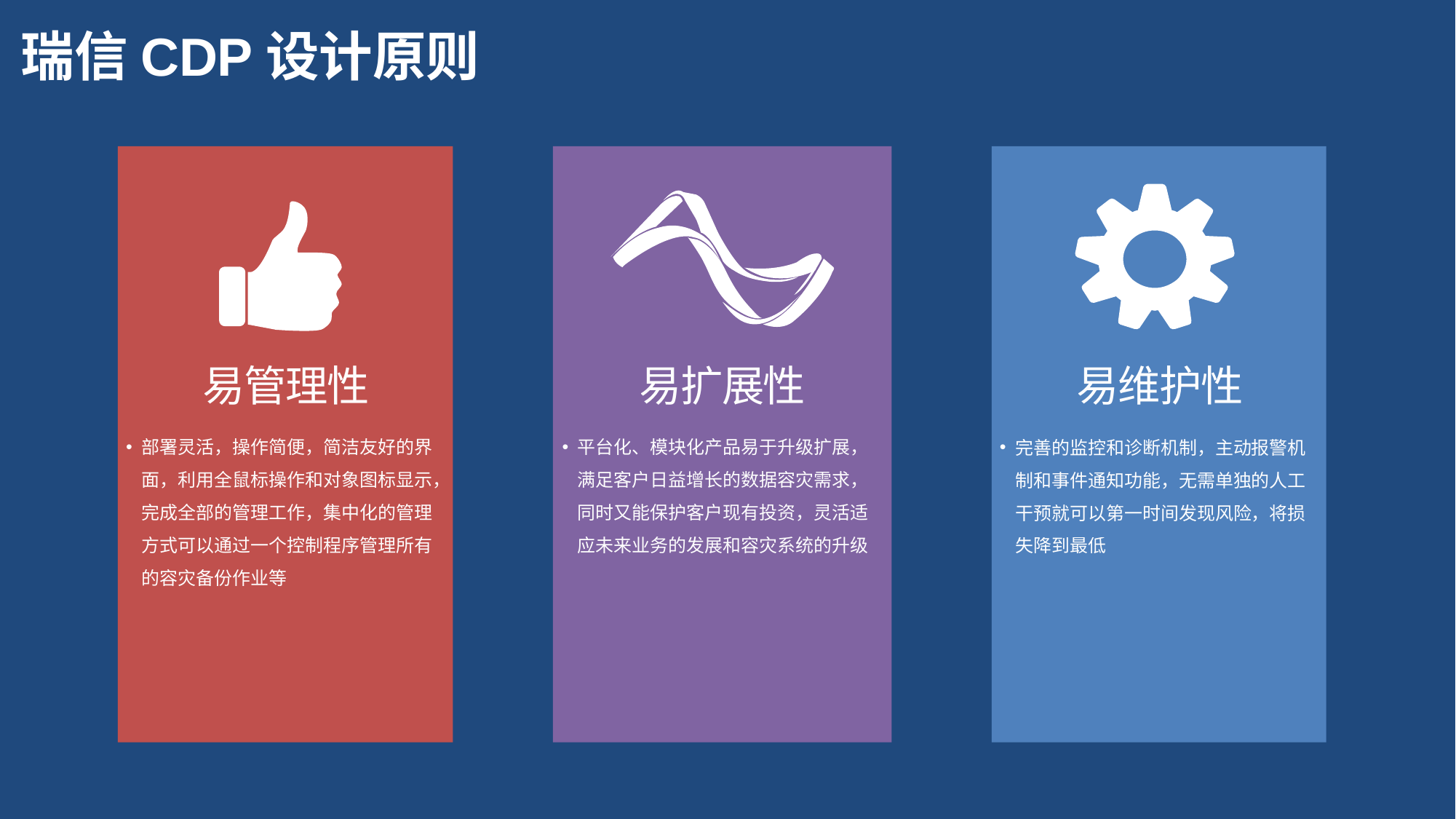

瑞信CDP设计原则

易管理性
易扩展性
易维护性
平台化、模块化产品易于升级扩展，满足客户日益增长的数据容灾需求，同时又能保护客户现有投资，灵活适应未来业务的发展和容灾系统的升级
部署灵活，操作简便，简洁友好的界面，利用全鼠标操作和对象图标显示，完成全部的管理工作，集中化的管理方式可以通过一个控制程序管理所有的容灾备份作业等

完善的监控和诊断机制，主动报警机制和事件通知功能，无需单独的人工干预就可以第一时间发现风险，将损失降到最低